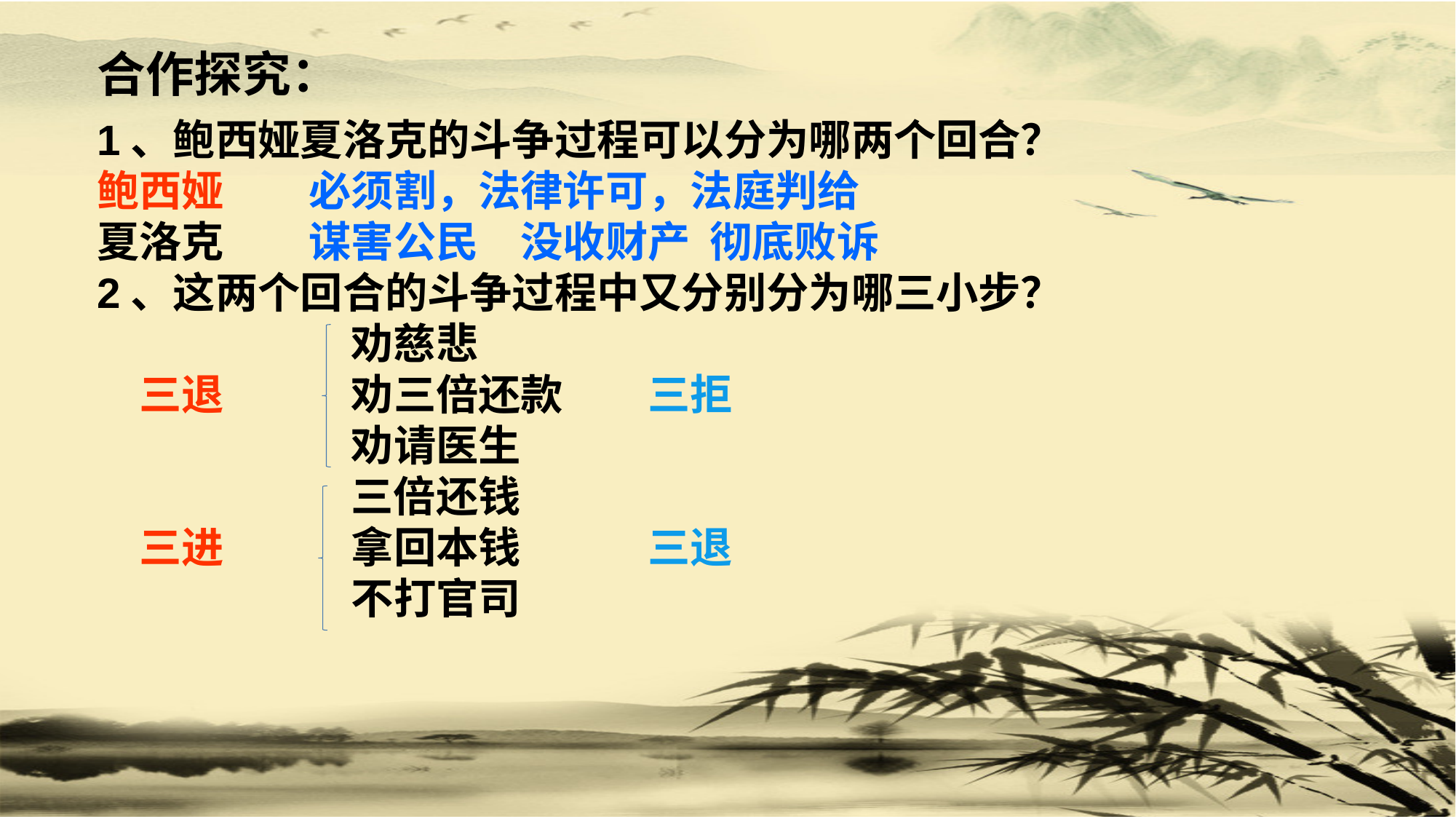

合作探究：
1、鲍西娅夏洛克的斗争过程可以分为哪两个回合？
鲍西娅　　必须割，法律许可，法庭判给
夏洛克　　谋害公民　没收财产  彻底败诉
2、这两个回合的斗争过程中又分别分为哪三小步？
　　　　　　劝慈悲
　三退　　　劝三倍还款　　三拒
　　　　　　劝请医生
　　　　　　三倍还钱
　三进　　　拿回本钱　　　三退
　　　　　　不打官司